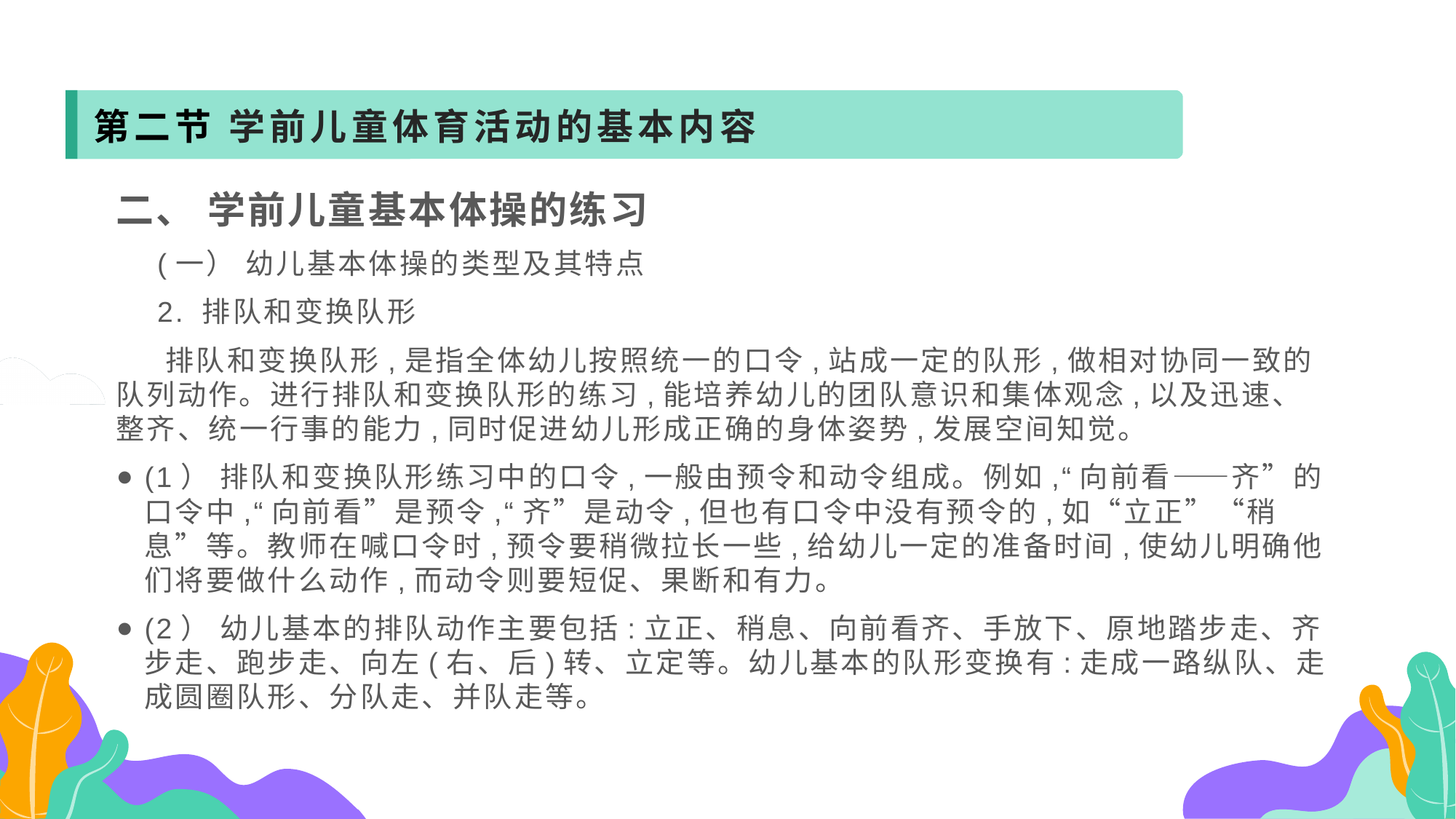

第二节 学前儿童体育活动的基本内容
二、 学前儿童基本体操的练习
    (一） 幼儿基本体操的类型及其特点
    2. 排队和变换队形
     排队和变换队形,是指全体幼儿按照统一的口令,站成一定的队形,做相对协同一致的队列动作。进行排队和变换队形的练习,能培养幼儿的团队意识和集体观念,以及迅速、整齐、统一行事的能力,同时促进幼儿形成正确的身体姿势,发展空间知觉。
(1） 排队和变换队形练习中的口令,一般由预令和动令组成。例如,“向前看——齐”的口令中,“向前看”是预令,“齐”是动令,但也有口令中没有预令的,如“立正”“稍息”等。教师在喊口令时,预令要稍微拉长一些,给幼儿一定的准备时间,使幼儿明确他们将要做什么动作,而动令则要短促、果断和有力。
(2） 幼儿基本的排队动作主要包括:立正、稍息、向前看齐、手放下、原地踏步走、齐步走、跑步走、向左(右、后)转、立定等。幼儿基本的队形变换有:走成一路纵队、走成圆圈队形、分队走、并队走等。